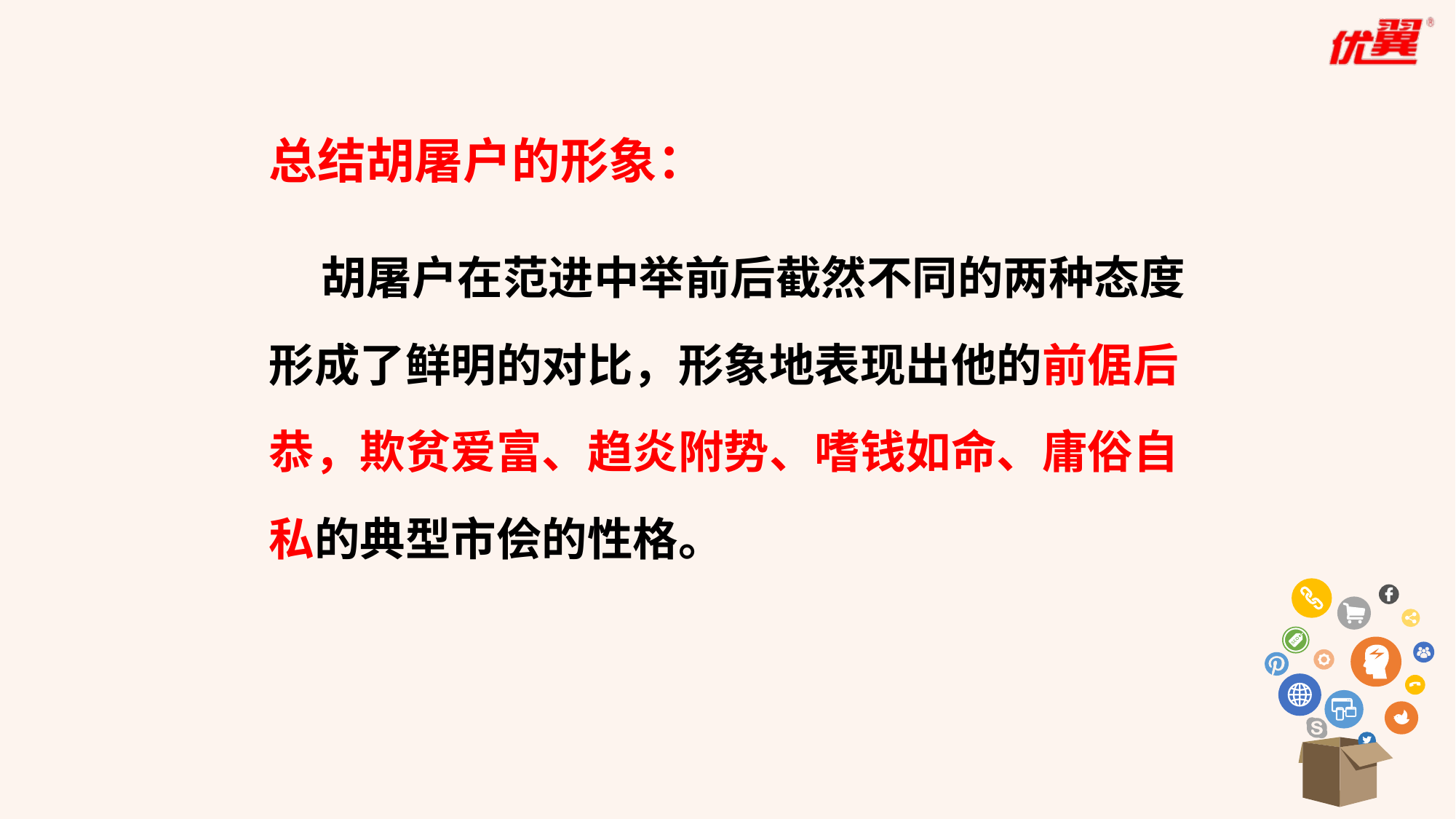

总结胡屠户的形象：
    胡屠户在范进中举前后截然不同的两种态度形成了鲜明的对比，形象地表现出他的前倨后恭，欺贫爱富、趋炎附势、嗜钱如命、庸俗自私的典型市侩的性格。